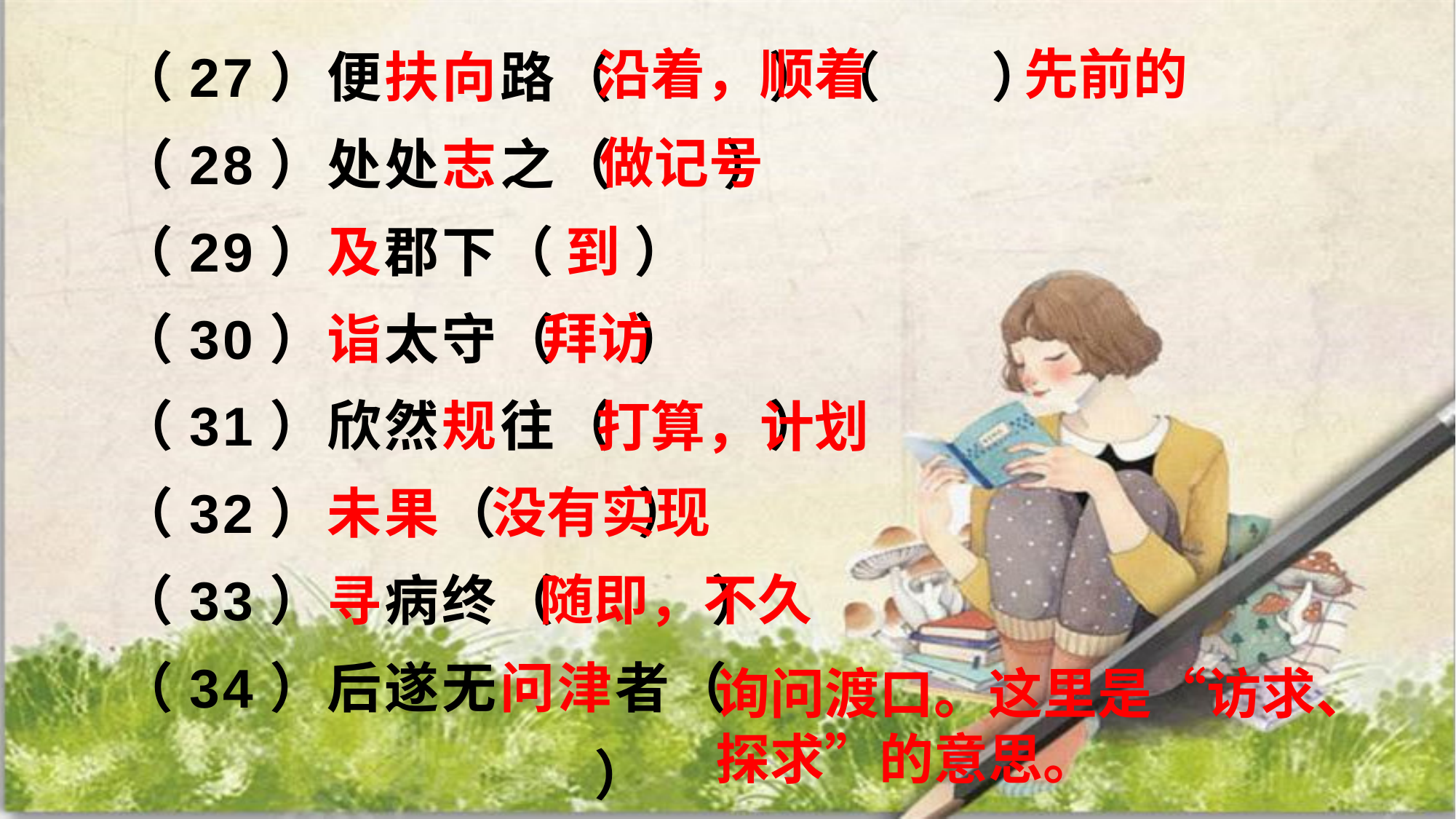

（27）便扶向路（          ）（       ）
（28）处处志之（       ）
（29）及郡下（     ）
（30）诣太守（     ）
（31）欣然规往（          ）
（32）未果（         ）
（33）寻病终（          ）
（34）后遂无问津者（
                              ）
沿着，顺着
先前的
做记号
到
拜访
打算，计划
没有实现
随即，不久
询问渡口。这里是“访求、探求”的意思。